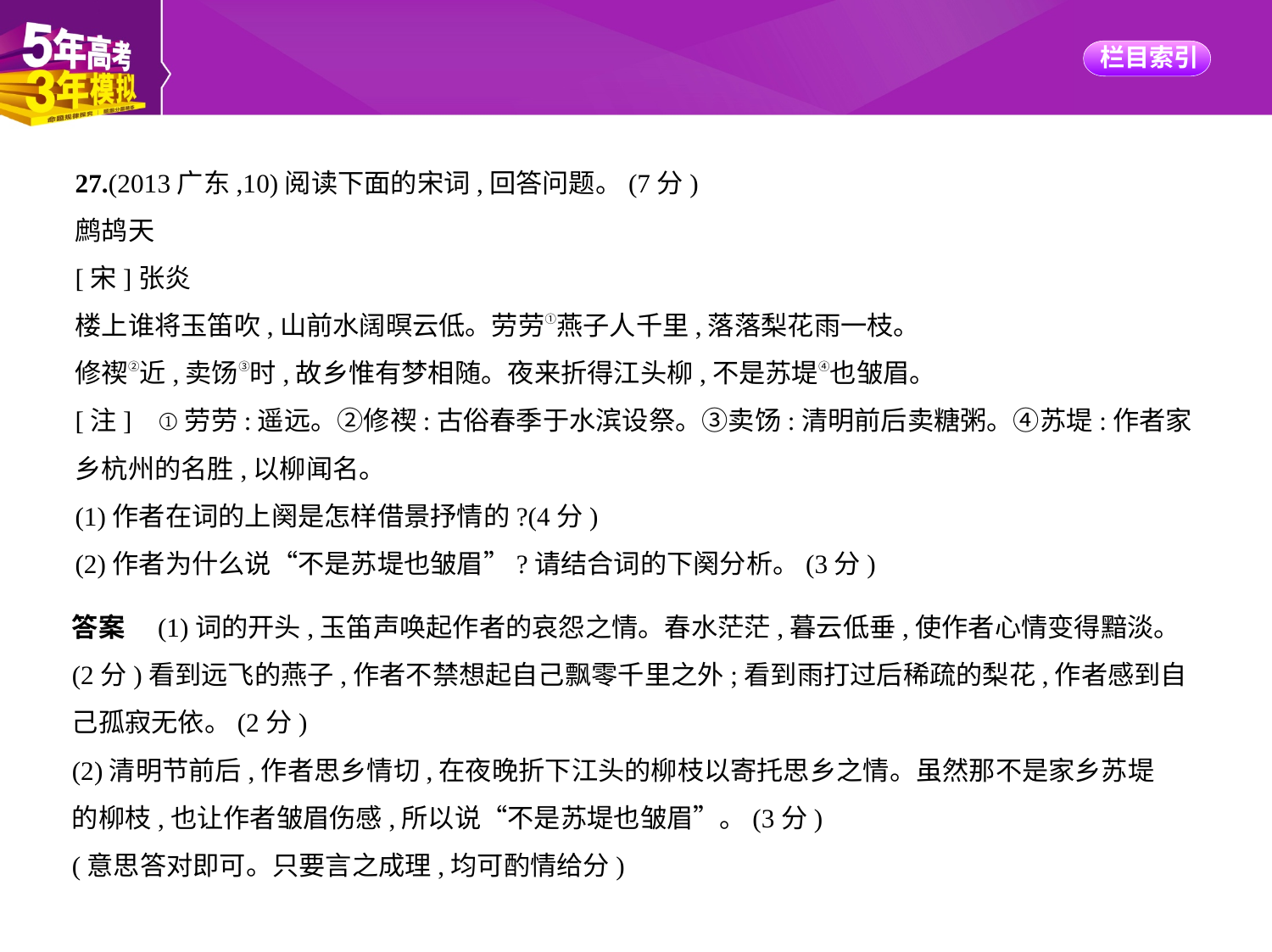

27.(2013广东,10)阅读下面的宋词,回答问题。(7分)
鹧鸪天
[宋]张炎
楼上谁将玉笛吹,山前水阔暝云低。劳劳①燕子人千里,落落梨花雨一枝。
修禊②近,卖饧③时,故乡惟有梦相随。夜来折得江头柳,不是苏堤④也皱眉。
[注]    ①劳劳:遥远。②修禊:古俗春季于水滨设祭。③卖饧:清明前后卖糖粥。④苏堤:作者家
乡杭州的名胜,以柳闻名。
(1)作者在词的上阕是怎样借景抒情的?(4分)
(2)作者为什么说“不是苏堤也皱眉”?请结合词的下阕分析。(3分)
答案　(1)词的开头,玉笛声唤起作者的哀怨之情。春水茫茫,暮云低垂,使作者心情变得黯淡。
(2分)看到远飞的燕子,作者不禁想起自己飘零千里之外;看到雨打过后稀疏的梨花,作者感到自
己孤寂无依。(2分)
(2)清明节前后,作者思乡情切,在夜晚折下江头的柳枝以寄托思乡之情。虽然那不是家乡苏堤
的柳枝,也让作者皱眉伤感,所以说“不是苏堤也皱眉”。(3分)
(意思答对即可。只要言之成理,均可酌情给分)